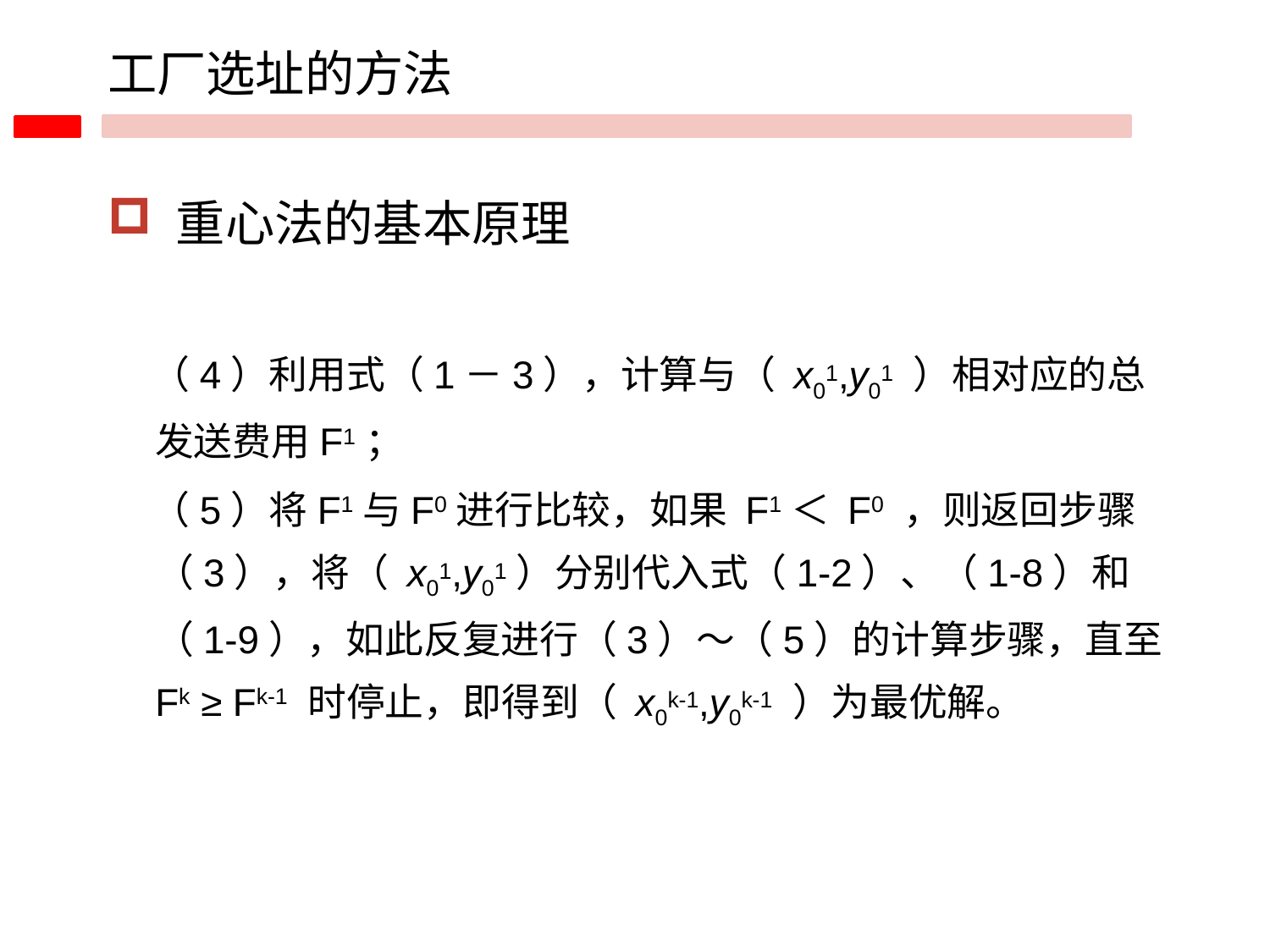

工厂选址的方法
 重心法的基本原理
    （4）利用式（1－3），计算与（ x01,y01 ）相对应的总发送费用F1；
    （5）将F1与F0进行比较，如果 F1＜ F0 ，则返回步骤（3），将（ x01,y01）分别代入式（1-2）、（1-8）和（1-9），如此反复进行（3）～（5）的计算步骤，直至Fk ≥ Fk-1 时停止，即得到（ x0k-1,y0k-1 ）为最优解。